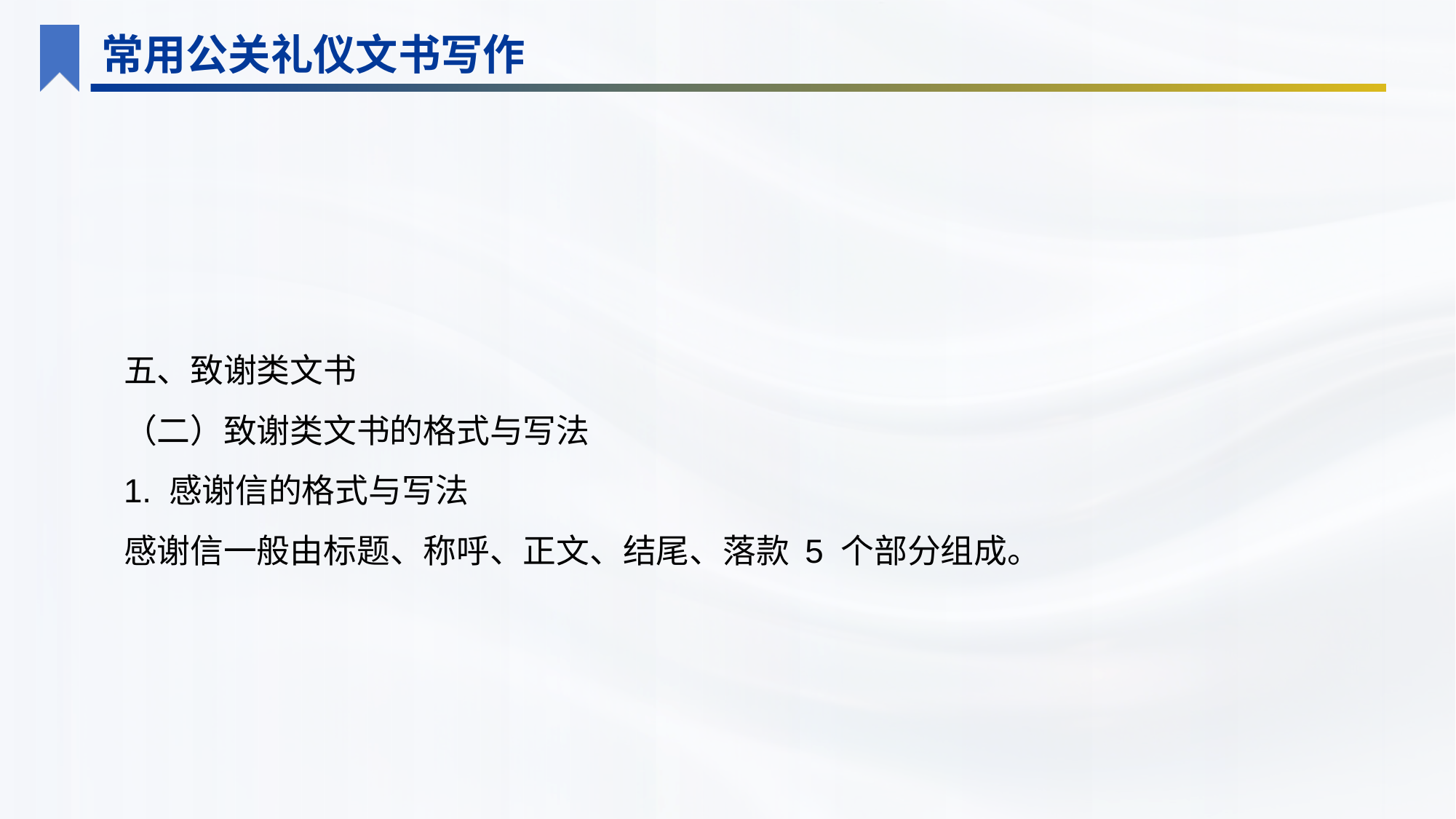

常用公关礼仪文书写作
五、致谢类文书
（二）致谢类文书的格式与写法
1. 感谢信的格式与写法
感谢信一般由标题、称呼、正文、结尾、落款 5 个部分组成。